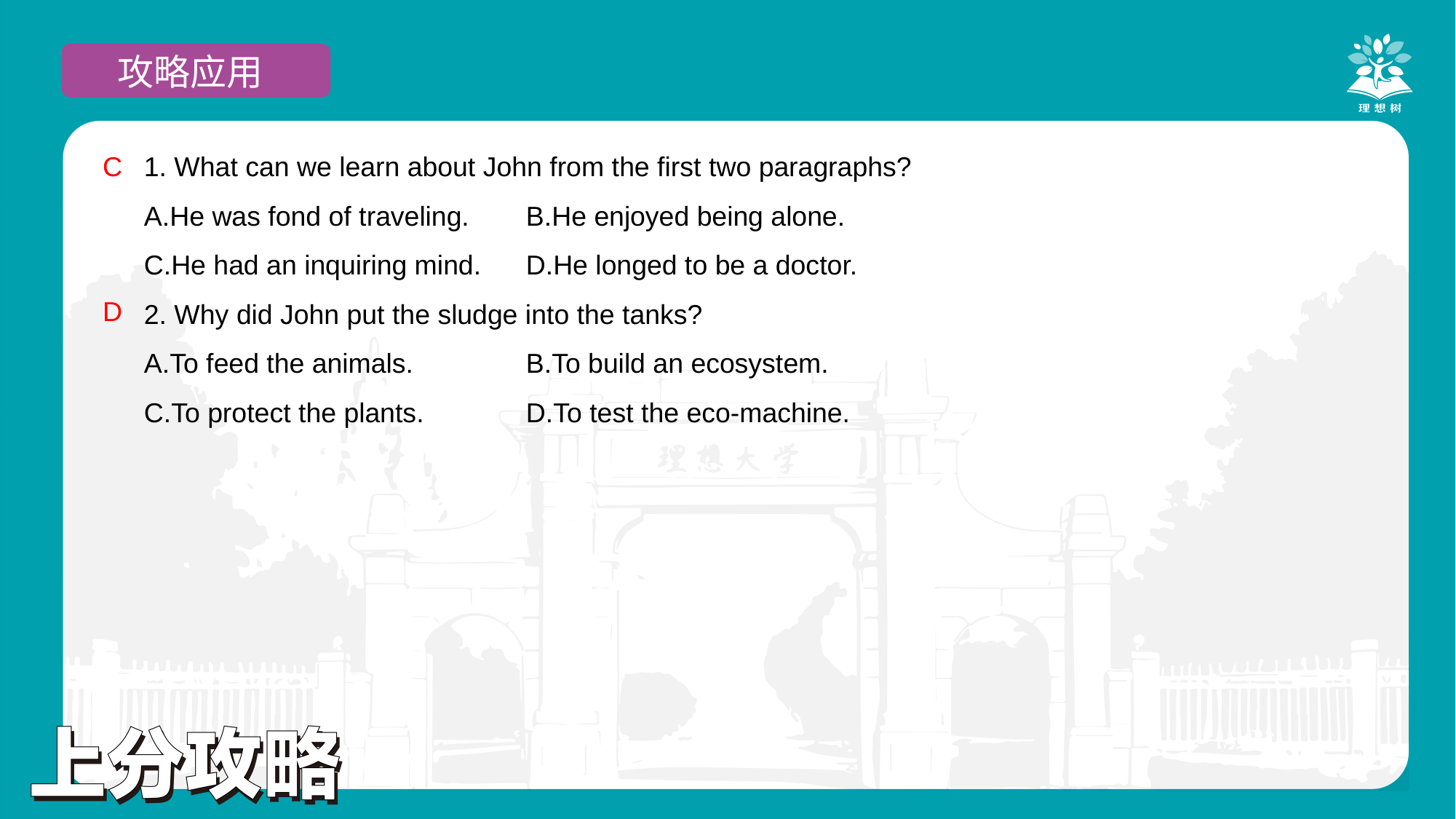

攻略应用
1. What can we learn about John from the first two paragraphs?
A.He was fond of traveling.  	B.He enjoyed being alone.
C.He had an inquiring mind.  	D.He longed to be a doctor.
2. Why did John put the sludge into the tanks?
A.To feed the animals.  	B.To build an ecosystem.
C.To protect the plants.  	D.To test the eco-machine.

C
D